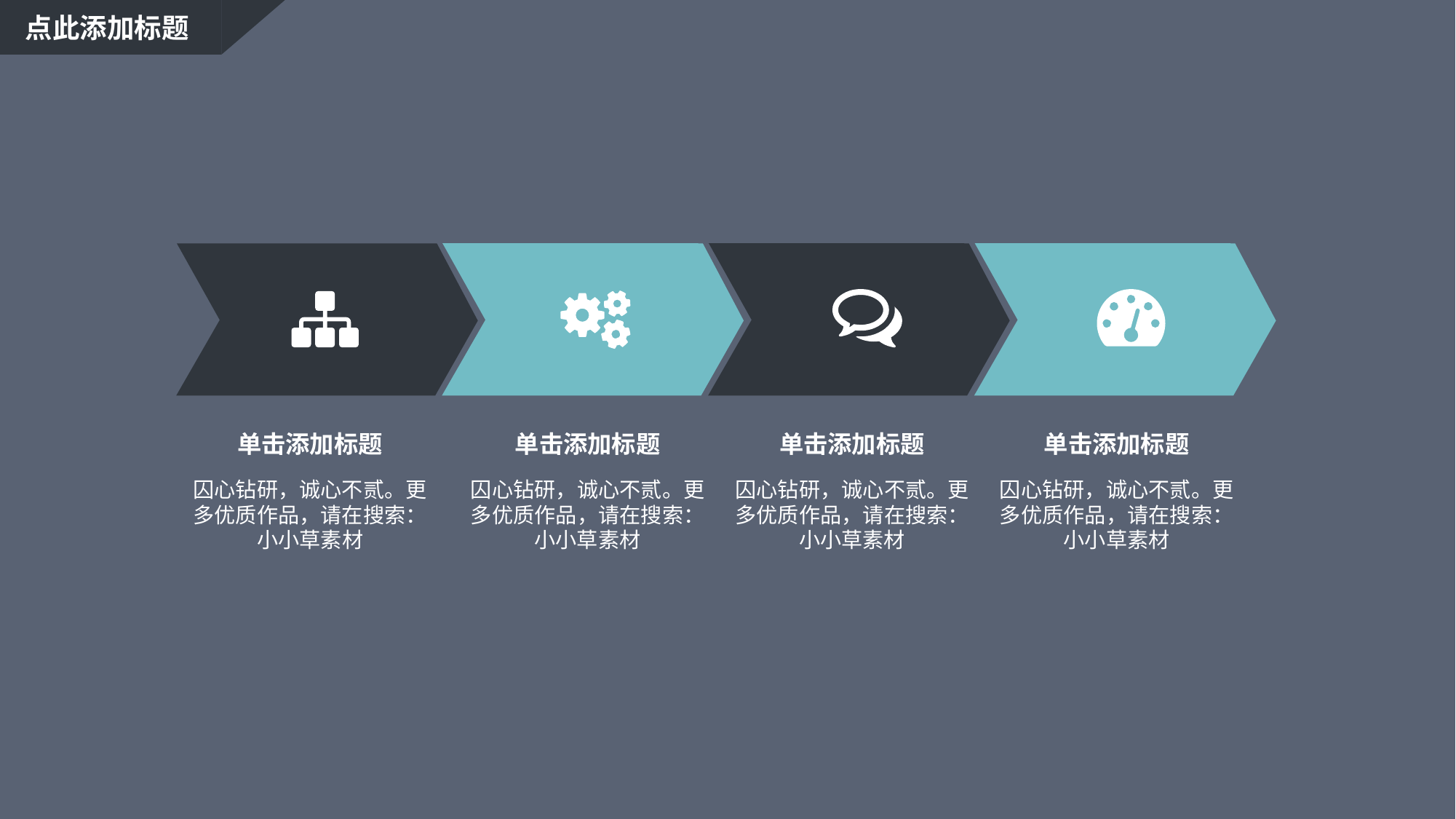

点此添加标题

单击添加标题
单击添加标题
单击添加标题
单击添加标题
囚心钻研，诚心不贰。更多优质作品，请在搜索：小小草素材
囚心钻研，诚心不贰。更多优质作品，请在搜索：小小草素材
囚心钻研，诚心不贰。更多优质作品，请在搜索：小小草素材
囚心钻研，诚心不贰。更多优质作品，请在搜索：小小草素材